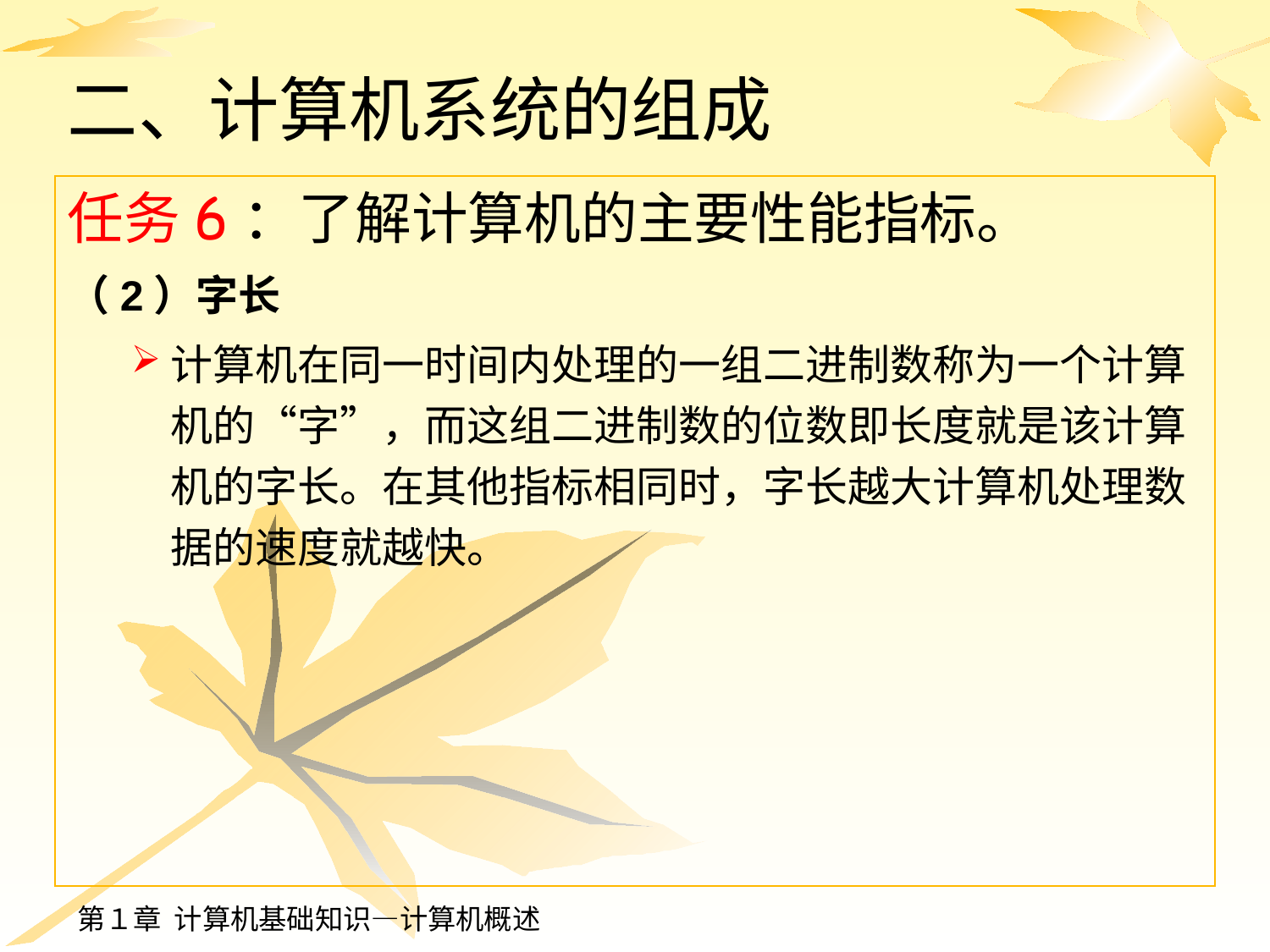

# 二、计算机系统的组成
任务6：了解计算机的主要性能指标。
（2）字长
计算机在同一时间内处理的一组二进制数称为一个计算机的“字”，而这组二进制数的位数即长度就是该计算机的字长。在其他指标相同时，字长越大计算机处理数据的速度就越快。